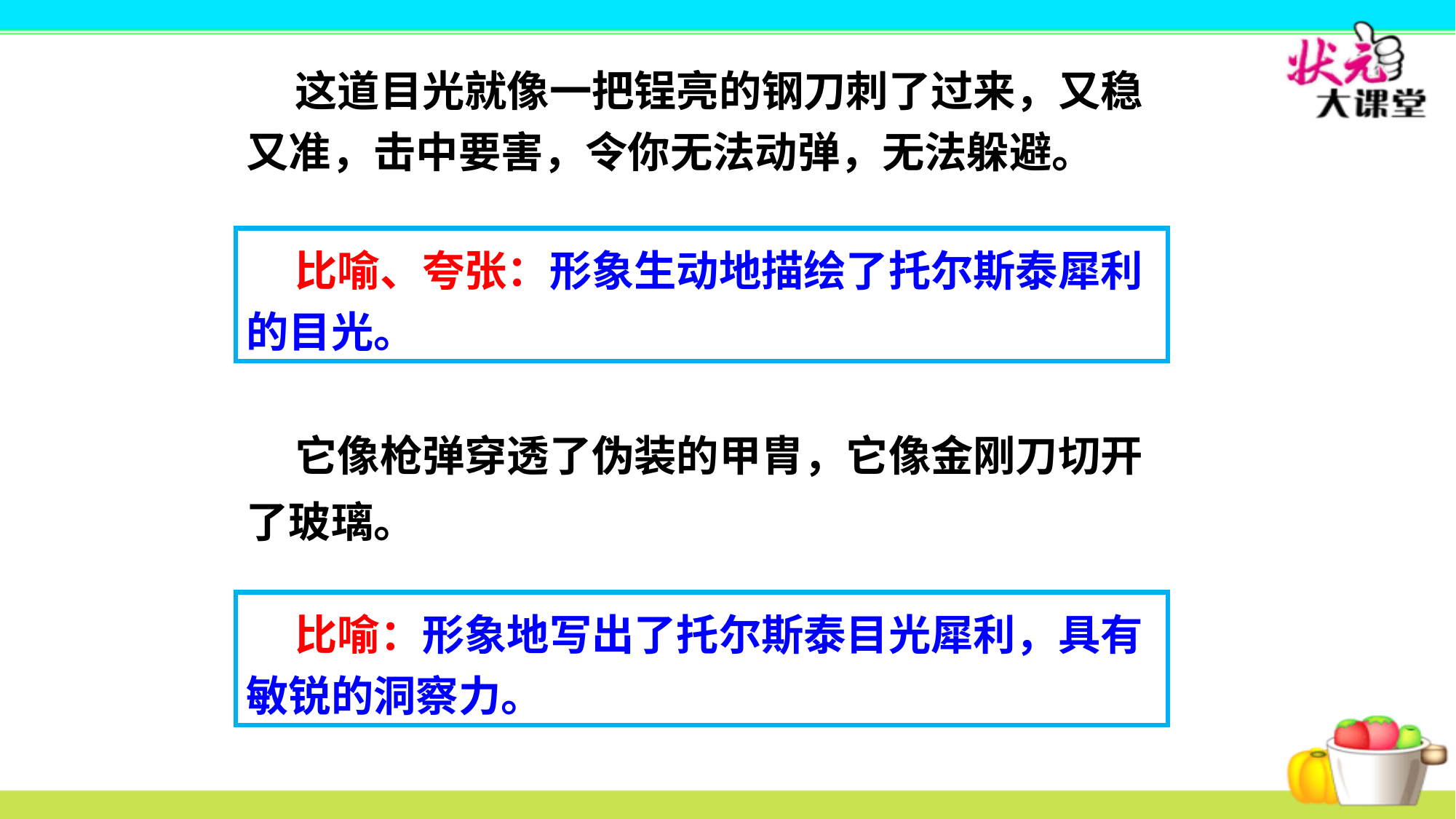

这道目光就像一把锃亮的钢刀刺了过来，又稳又准，击中要害，令你无法动弹，无法躲避。
    比喻、夸张：形象生动地描绘了托尔斯泰犀利的目光。
    它像枪弹穿透了伪装的甲胄，它像金刚刀切开了玻璃。
    比喻：形象地写出了托尔斯泰目光犀利，具有敏锐的洞察力。